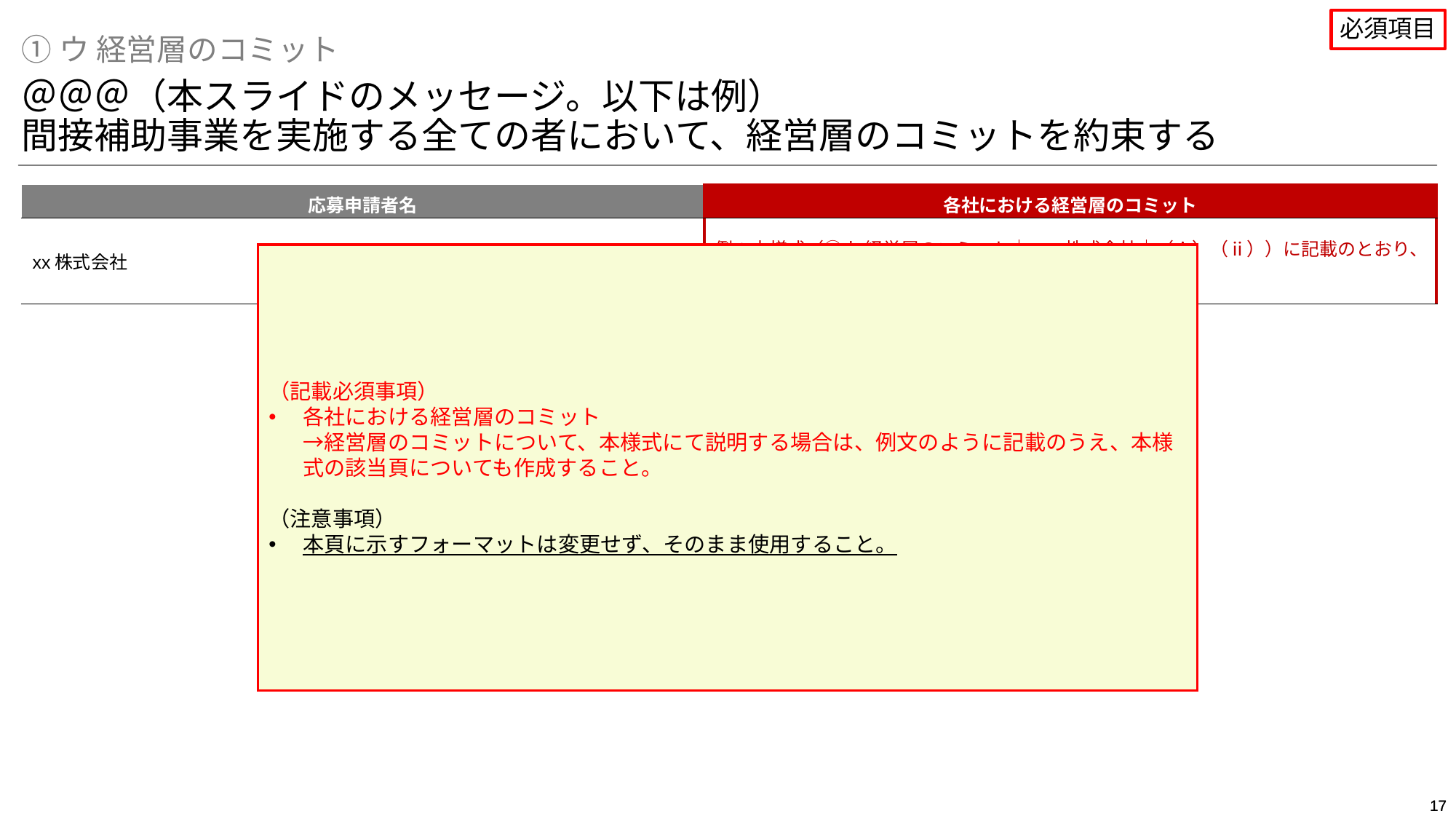

必須項目
①ウ 経営層のコミット
＠＠＠（本スライドのメッセージ。以下は例）
間接補助事業を実施する全ての者において、経営層のコミットを約束する
| 応募申請者名 | 各社における経営層のコミット |
| --- | --- |
| xx株式会社 | 例：本様式（①ウ 経営層のコミット｜xxx株式会社｜（ⅰ）（ⅱ））に記載のとおり、経営層がコミットする |
（記載必須事項）
各社における経営層のコミット
→経営層のコミットについて、本様式にて説明する場合は、例文のように記載のうえ、本様式の該当頁についても作成すること。

（注意事項）
本頁に示すフォーマットは変更せず、そのまま使用すること。